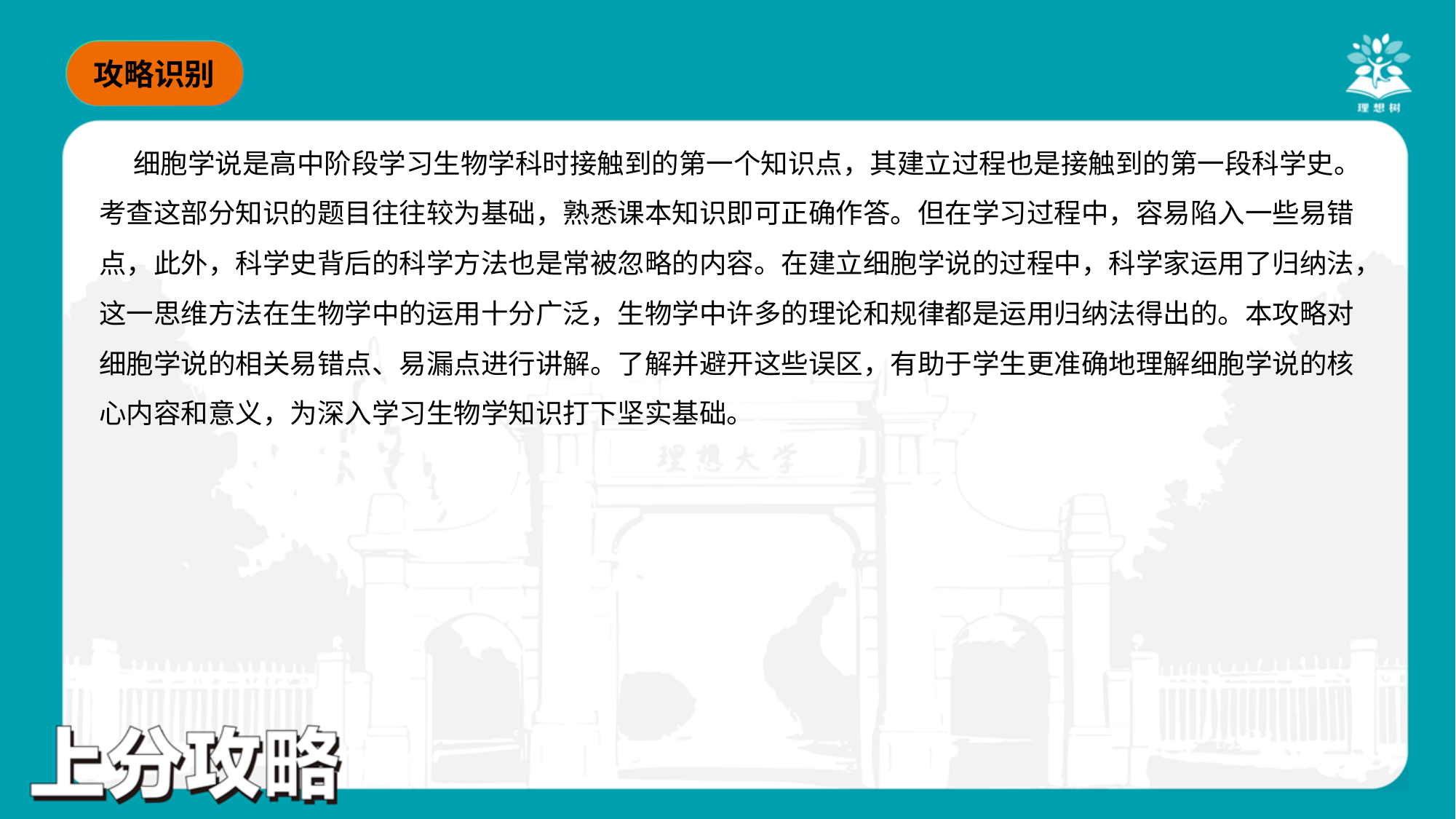

细胞学说是高中阶段学习生物学科时接触到的第一个知识点，其建立过程也是接触到的第一段科学史。
考查这部分知识的题目往往较为基础，熟悉课本知识即可正确作答。但在学习过程中，容易陷入一些易错
点，此外，科学史背后的科学方法也是常被忽略的内容。在建立细胞学说的过程中，科学家运用了归纳法，
这一思维方法在生物学中的运用十分广泛，生物学中许多的理论和规律都是运用归纳法得出的。本攻略对
细胞学说的相关易错点、易漏点进行讲解。了解并避开这些误区，有助于学生更准确地理解细胞学说的核
心内容和意义，为深入学习生物学知识打下坚实基础。